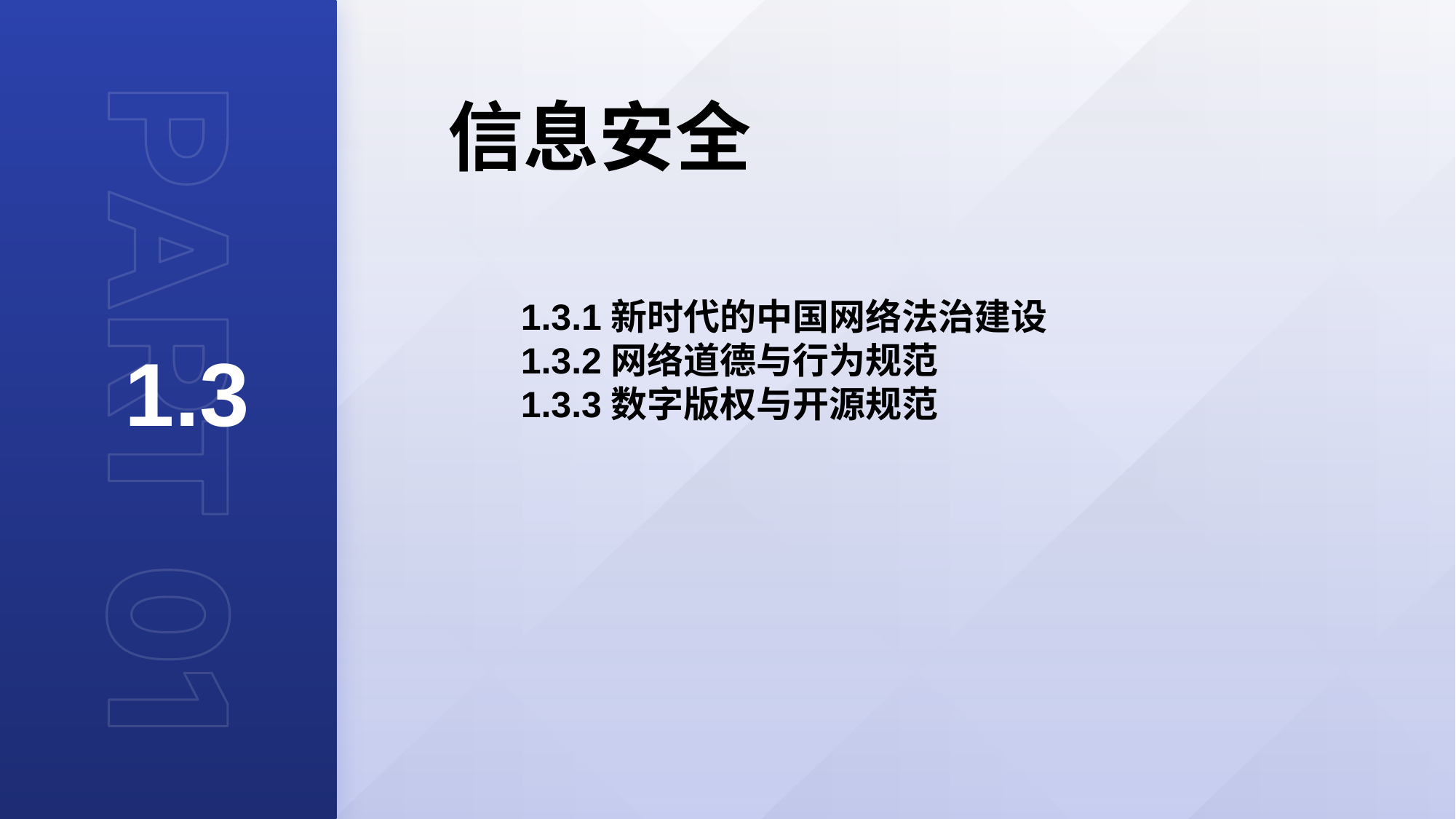

信息安全
1.3
1.3.1新时代的中国网络法治建设
1.3.2网络道德与行为规范
1.3.3数字版权与开源规范